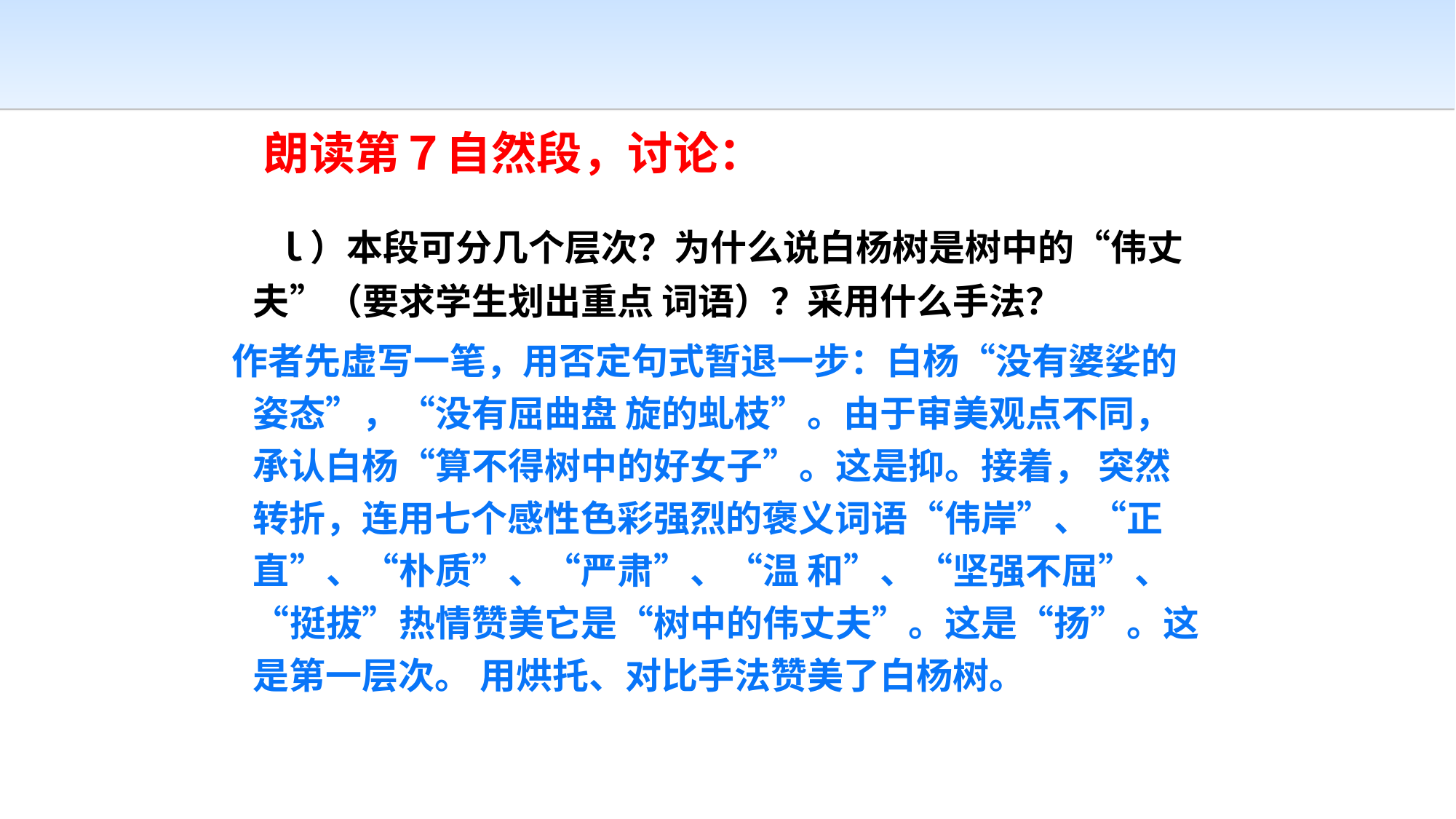

# 朗读第７自然段，讨论：
（ｌ）本段可分几个层次？为什么说白杨树是树中的“伟丈夫”（要求学生划出重点 词语）？采用什么手法？
作者先虚写一笔，用否定句式暂退一步：白杨“没有婆娑的姿态”，“没有屈曲盘 旋的虬枝”。由于审美观点不同，承认白杨“算不得树中的好女子”。这是抑。接着， 突然转折，连用七个感性色彩强烈的褒义词语“伟岸”、“正直”、“朴质”、“严肃”、“温 和”、“坚强不屈”、“挺拔”热情赞美它是“树中的伟丈夫”。这是“扬”。这是第一层次。 用烘托、对比手法赞美了白杨树。